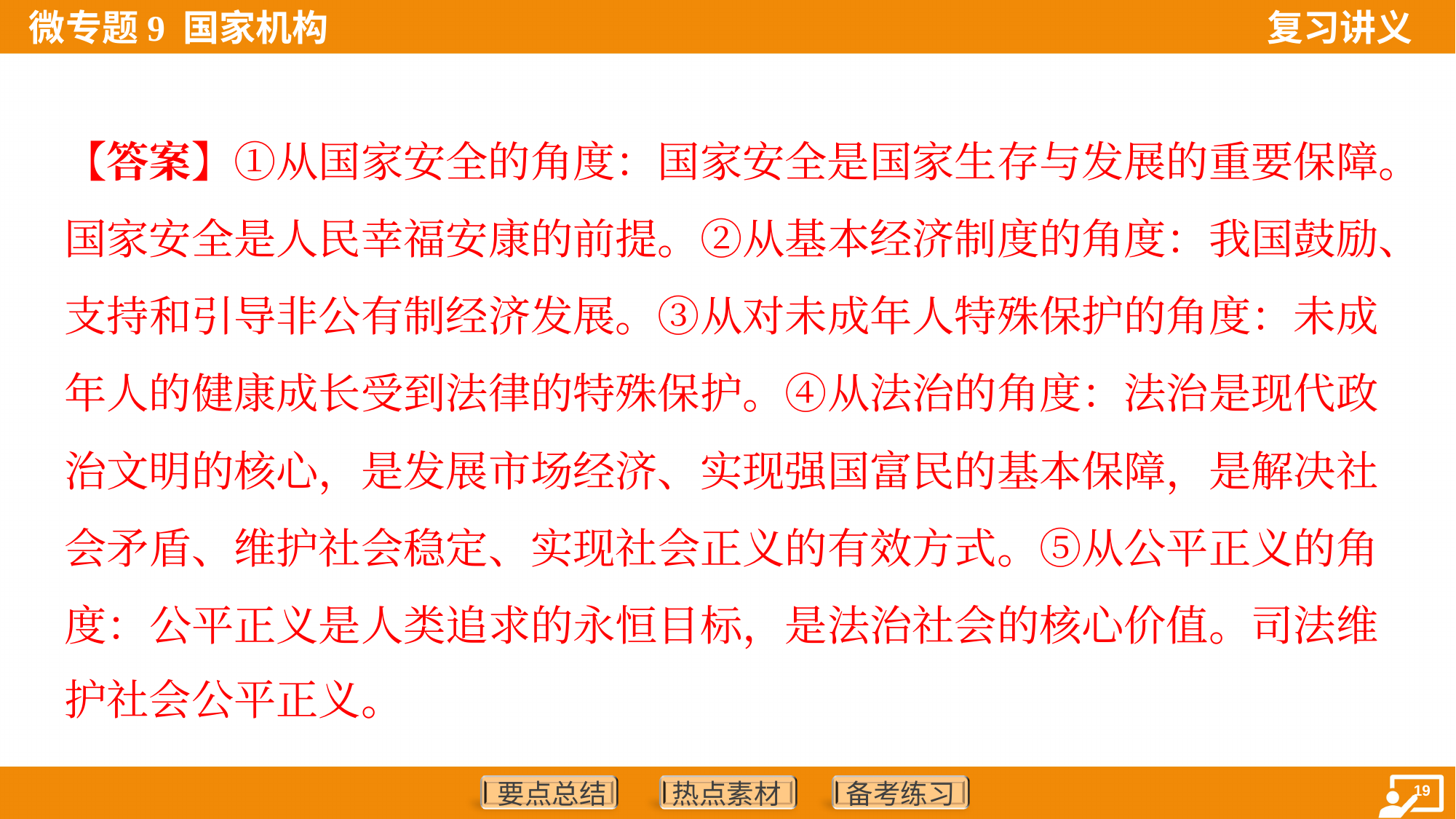

【答案】①从国家安全的角度：国家安全是国家生存与发展的重要保障。
国家安全是人民幸福安康的前提。②从基本经济制度的角度：我国鼓励、
支持和引导非公有制经济发展。③从对未成年人特殊保护的角度：未成
年人的健康成长受到法律的特殊保护。④从法治的角度：法治是现代政
治文明的核心，是发展市场经济、实现强国富民的基本保障，是解决社
会矛盾、维护社会稳定、实现社会正义的有效方式。⑤从公平正义的角
度：公平正义是人类追求的永恒目标，是法治社会的核心价值。司法维
护社会公平正义。